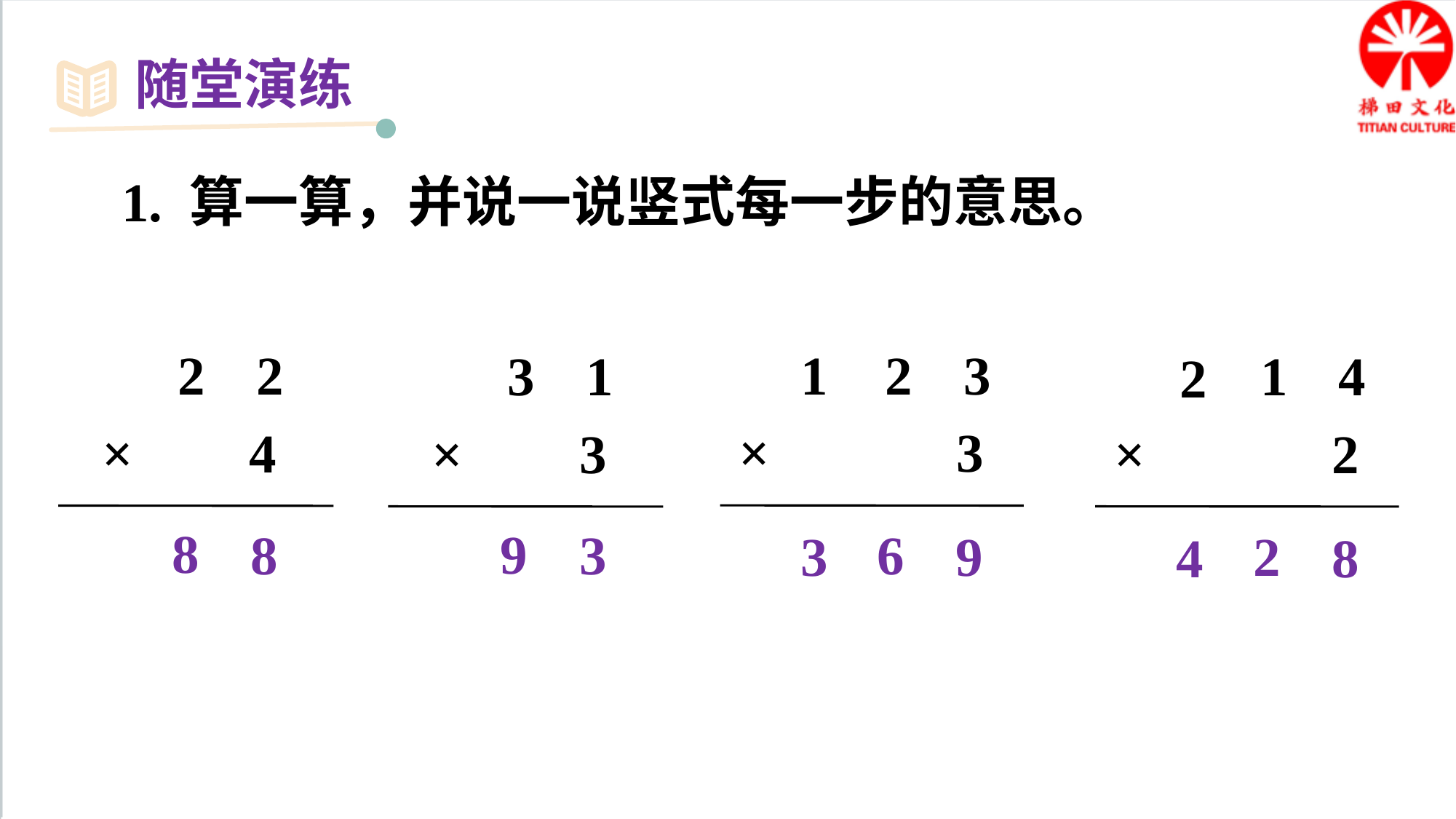

随堂演练

1. 算一算，并说一说竖式每一步的意思。
2
3
×
3
1
2
2
×
4
3
1
×
3
1
4
×
2
2
8
9
8
3
6
3
9
2
4
8